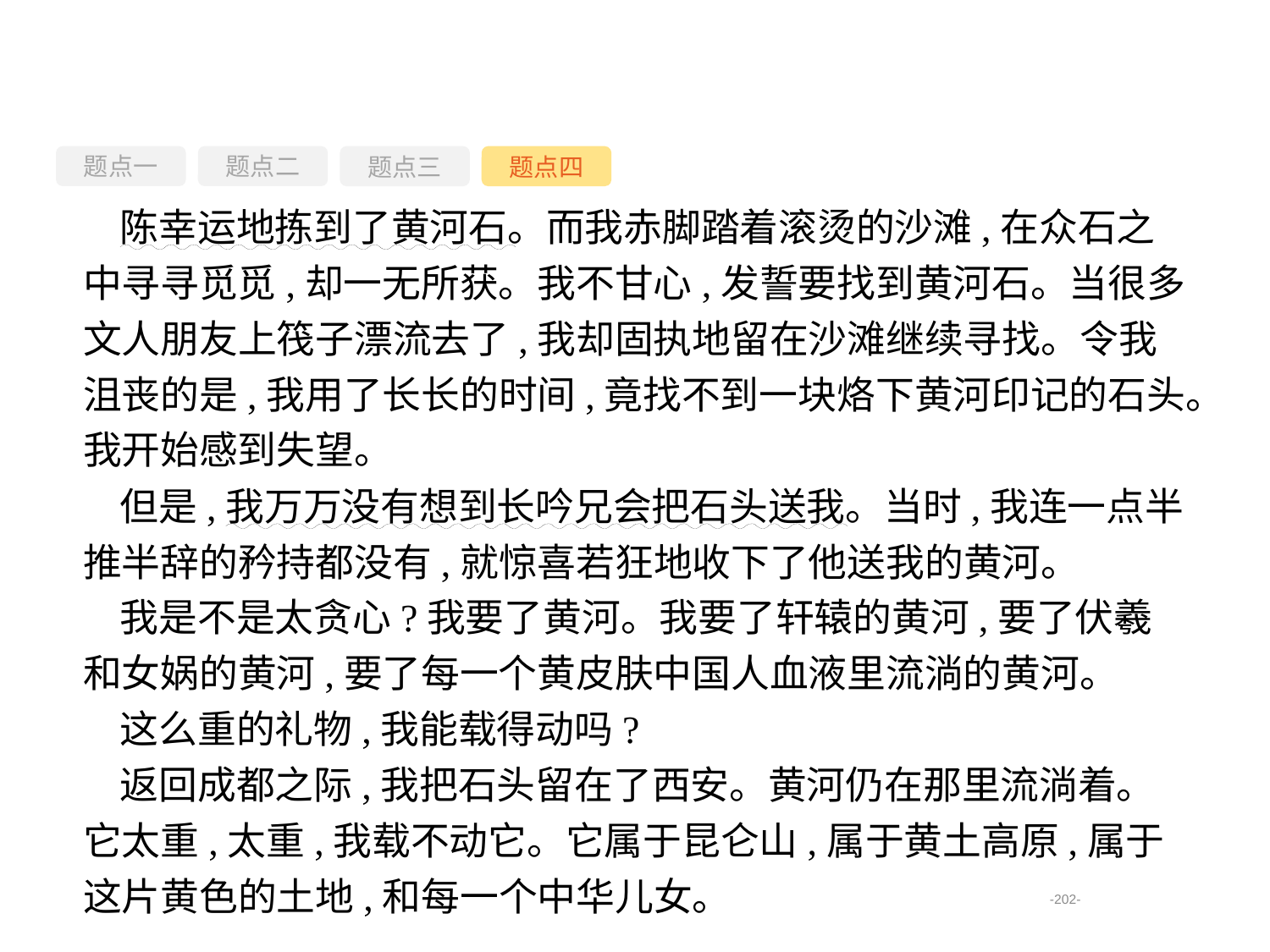

题点一
题点三
题点四
题点二
陈幸运地拣到了黄河石。而我赤脚踏着滚烫的沙滩,在众石之中寻寻觅觅,却一无所获。我不甘心,发誓要找到黄河石。当很多文人朋友上筏子漂流去了,我却固执地留在沙滩继续寻找。令我沮丧的是,我用了长长的时间,竟找不到一块烙下黄河印记的石头。我开始感到失望。
但是,我万万没有想到长吟兄会把石头送我。当时,我连一点半推半辞的矜持都没有,就惊喜若狂地收下了他送我的黄河。
我是不是太贪心?我要了黄河。我要了轩辕的黄河,要了伏羲和女娲的黄河,要了每一个黄皮肤中国人血液里流淌的黄河。
这么重的礼物,我能载得动吗?
返回成都之际,我把石头留在了西安。黄河仍在那里流淌着。它太重,太重,我载不动它。它属于昆仑山,属于黄土高原,属于这片黄色的土地,和每一个中华儿女。
-202-